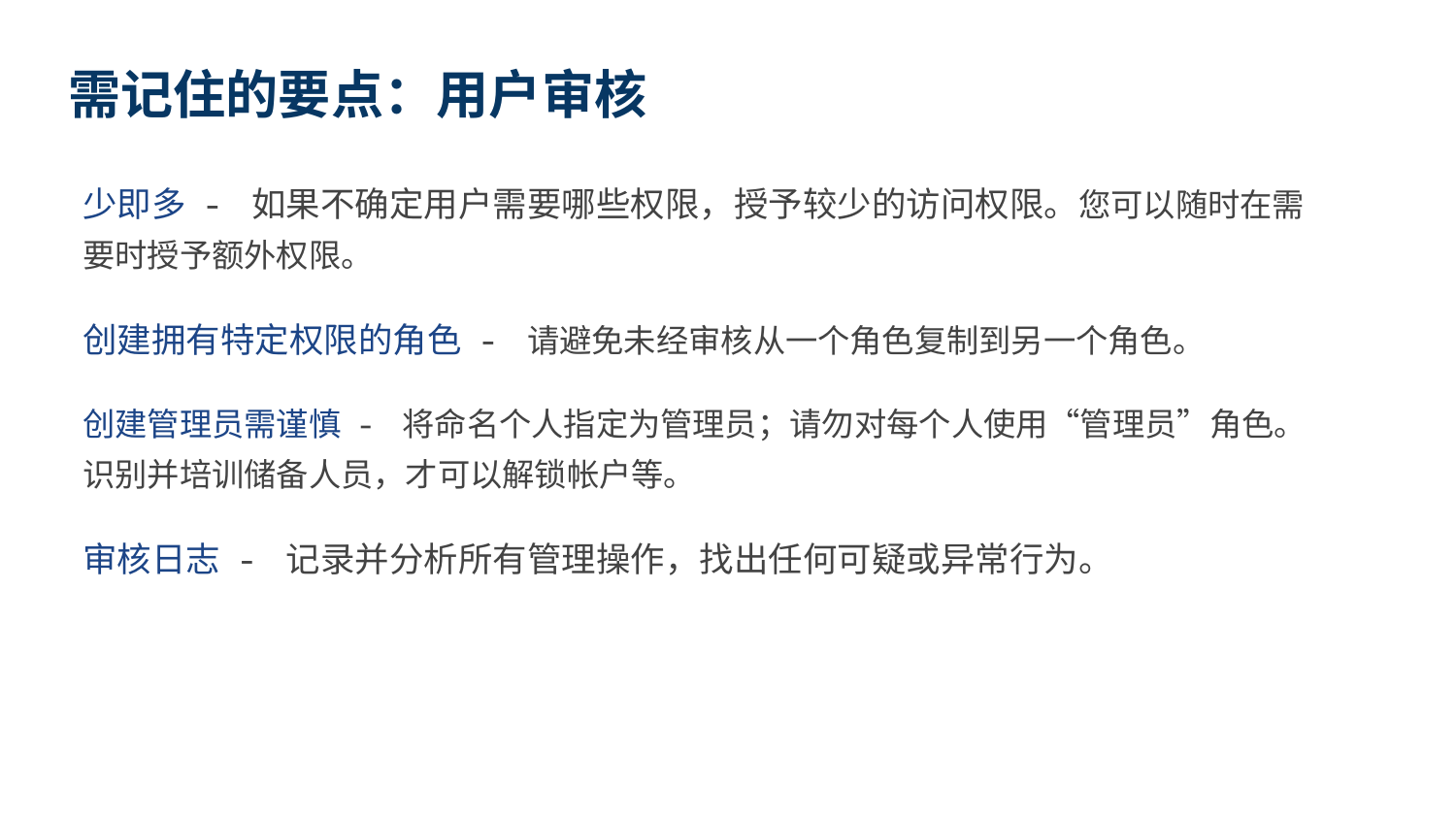

需记住的要点：用户审核
少即多 - 如果不确定用户需要哪些权限，授予较少的访问权限。您可以随时在需要时授予额外权限。
创建拥有特定权限的角色 - 请避免未经审核从一个角色复制到另一个角色。
创建管理员需谨慎 - 将命名个人指定为管理员；请勿对每个人使用“管理员”角色。  识别并培训储备人员，才可以解锁帐户等。
审核日志 - 记录并分析所有管理操作，找出任何可疑或异常行为。